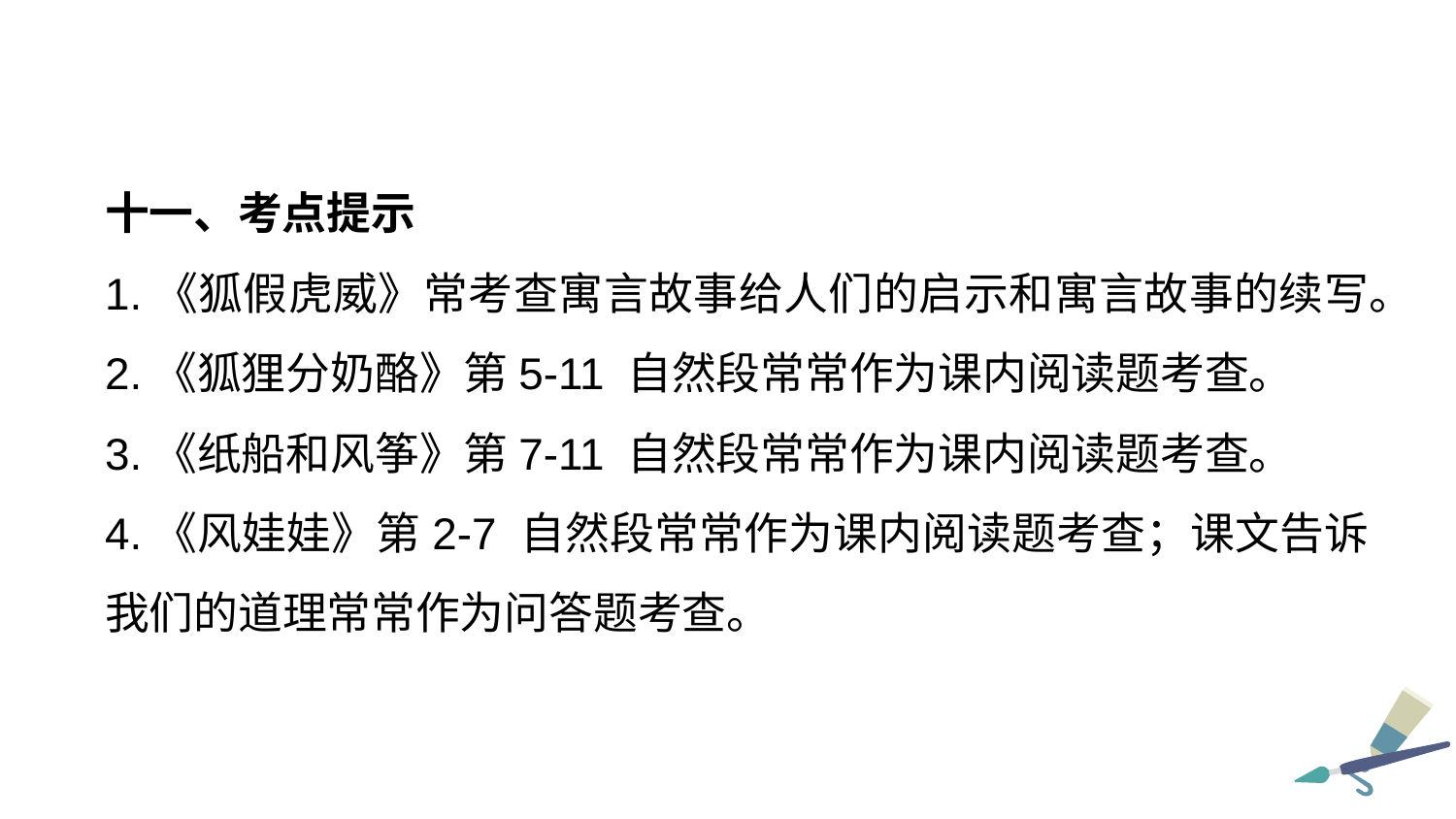

十一、考点提示
1.《狐假虎威》常考查寓言故事给人们的启示和寓言故事的续写。
2.《狐狸分奶酪》第5-11 自然段常常作为课内阅读题考查。
3.《纸船和风筝》第7-11 自然段常常作为课内阅读题考查。
4.《风娃娃》第2-7 自然段常常作为课内阅读题考查；课文告诉我们的道理常常作为问答题考查。